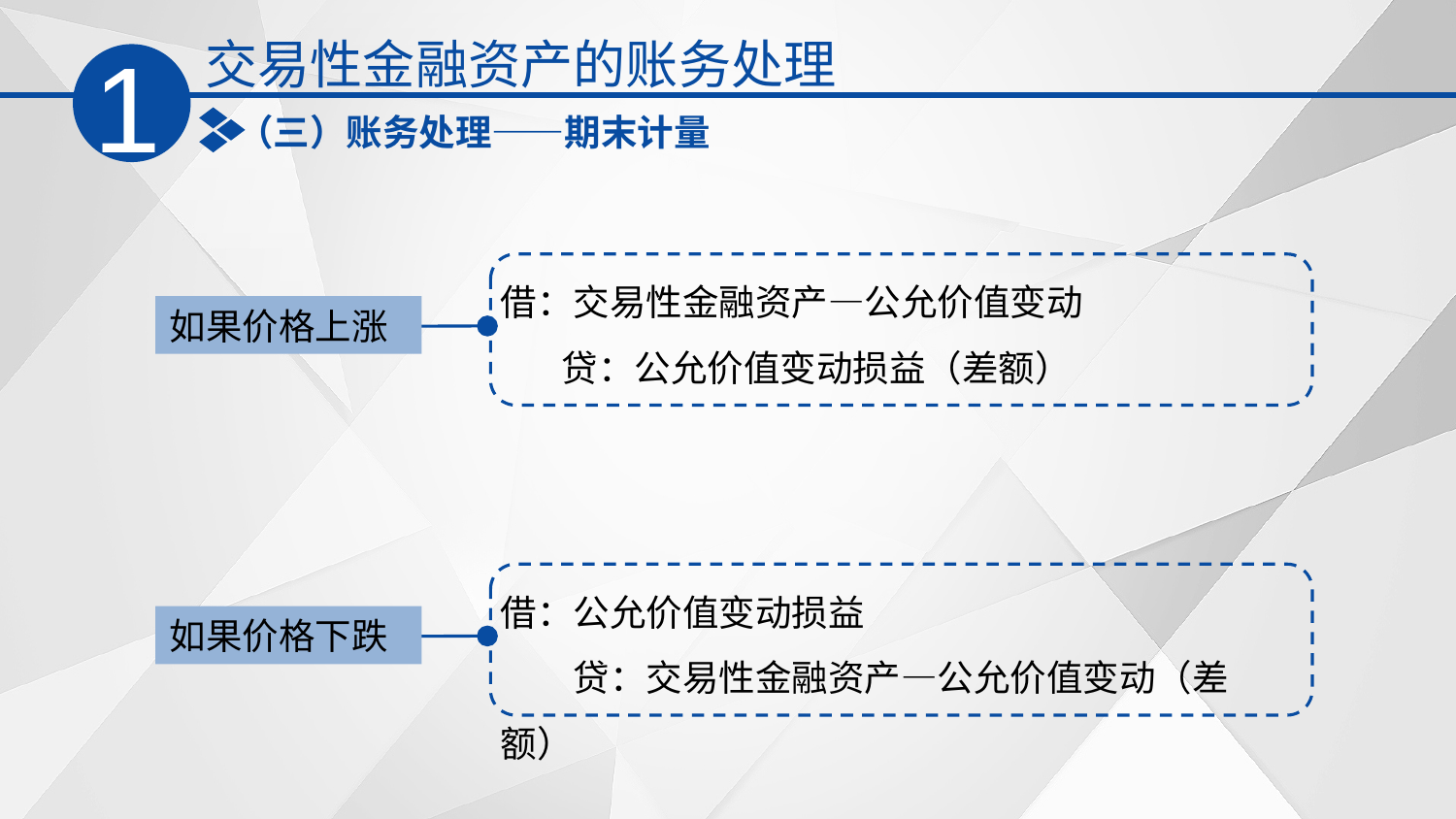

交易性金融资产的账务处理
1

（三）账务处理——期末计量

借：交易性金融资产—公允价值变动
　   贷：公允价值变动损益（差额）

如果价格上涨

借：公允价值变动损益
　　贷：交易性金融资产—公允价值变动（差额）

如果价格下跌